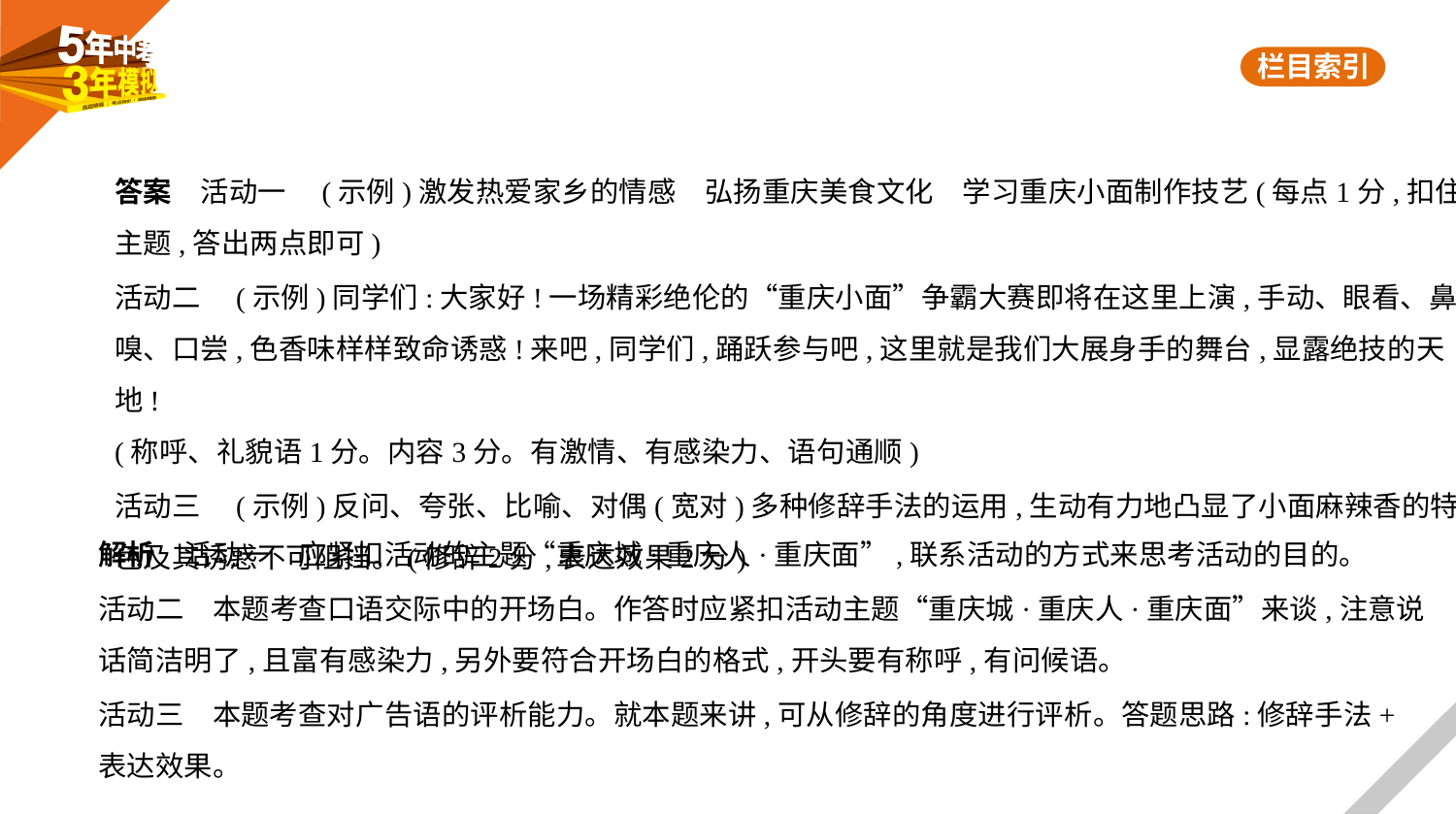

答案　活动一　(示例)激发热爱家乡的情感　弘扬重庆美食文化　学习重庆小面制作技艺(每点1分,扣住
主题,答出两点即可)
活动二　(示例)同学们:大家好!一场精彩绝伦的“重庆小面”争霸大赛即将在这里上演,手动、眼看、鼻
嗅、口尝,色香味样样致命诱惑!来吧,同学们,踊跃参与吧,这里就是我们大展身手的舞台,显露绝技的天地!
(称呼、礼貌语1分。内容3分。有激情、有感染力、语句通顺)
活动三　(示例)反问、夸张、比喻、对偶(宽对)多种修辞手法的运用,生动有力地凸显了小面麻辣香的特
色及其诱惑不可阻挡。(修辞2分,表达效果2分)
解析　活动一　应紧扣活动的主题“重庆城·重庆人·重庆面”,联系活动的方式来思考活动的目的。
活动二　本题考查口语交际中的开场白。作答时应紧扣活动主题“重庆城·重庆人·重庆面”来谈,注意说
话简洁明了,且富有感染力,另外要符合开场白的格式,开头要有称呼,有问候语。
活动三　本题考查对广告语的评析能力。就本题来讲,可从修辞的角度进行评析。答题思路:修辞手法+
表达效果。